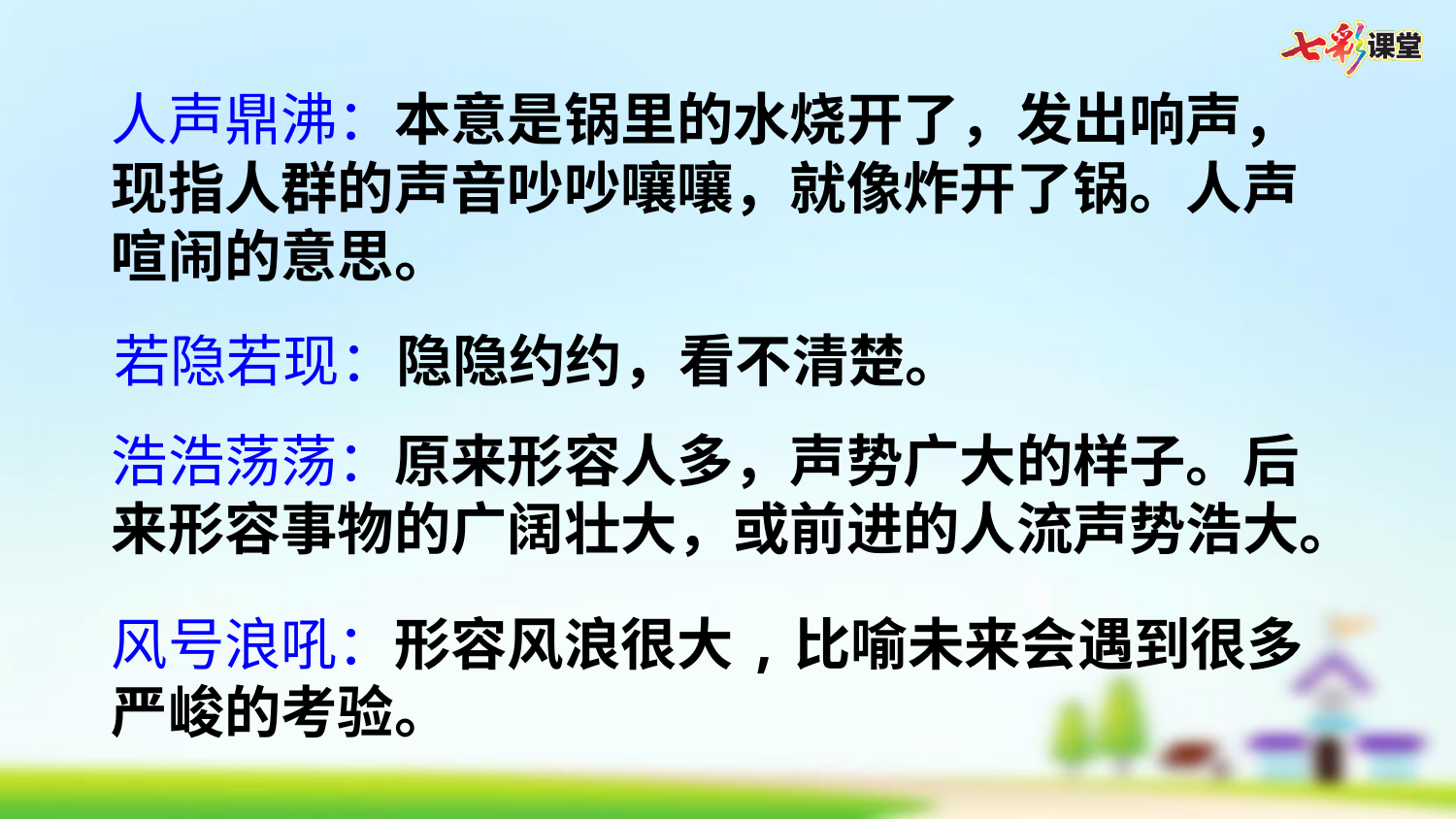

人声鼎沸：本意是锅里的水烧开了，发出响声，现指人群的声音吵吵嚷嚷，就像炸开了锅。人声喧闹的意思。
若隐若现：隐隐约约，看不清楚。
浩浩荡荡：原来形容人多，声势广大的样子。后来形容事物的广阔壮大，或前进的人流声势浩大。
风号浪吼：形容风浪很大,比喻未来会遇到很多严峻的考验。